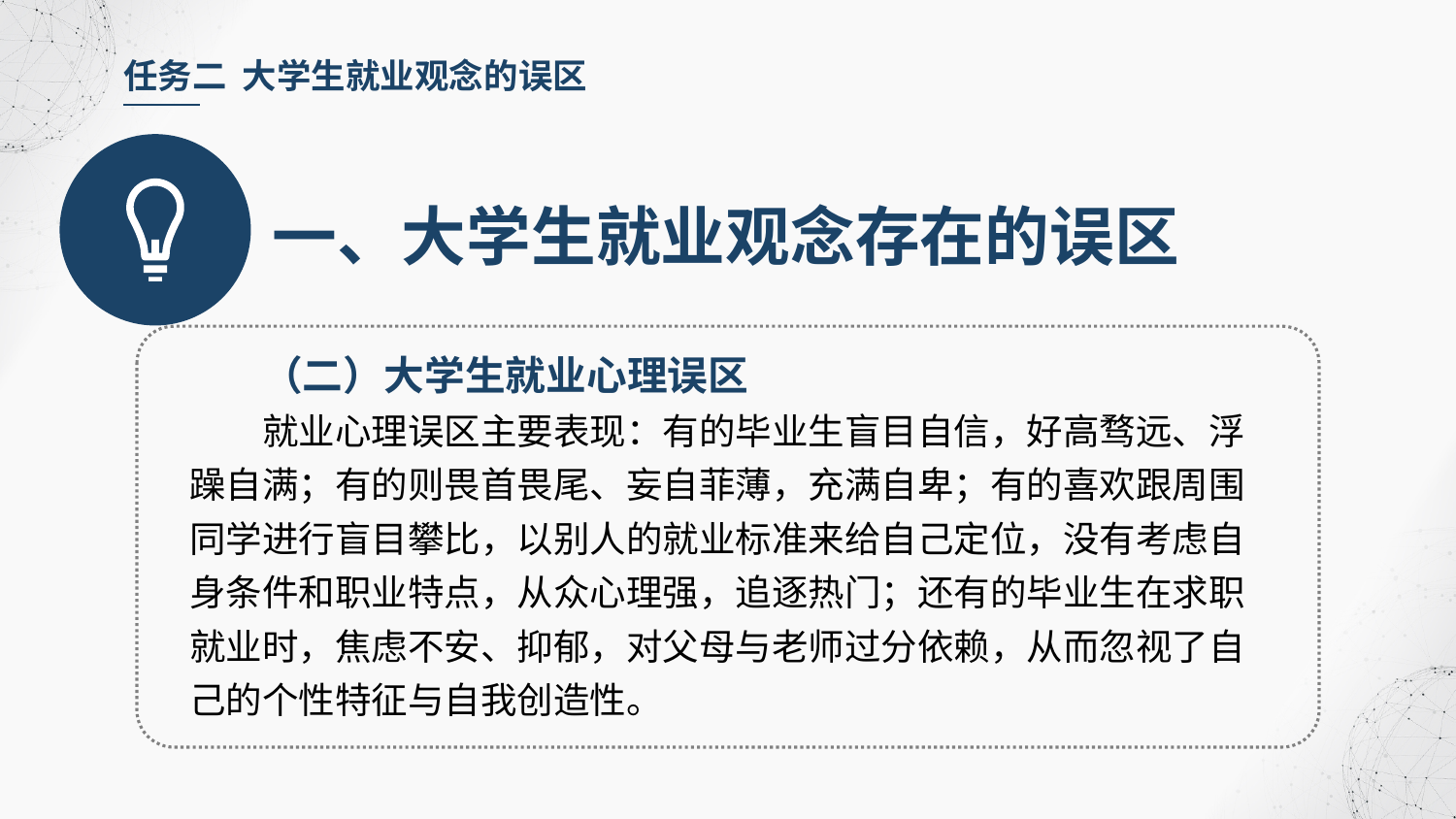

任务二  大学生就业观念的误区

一、大学生就业观念存在的误区

（二）大学生就业心理误区
就业心理误区主要表现：有的毕业生盲目自信，好高骛远、浮躁自满；有的则畏首畏尾、妄自菲薄，充满自卑；有的喜欢跟周围同学进行盲目攀比，以别人的就业标准来给自己定位，没有考虑自身条件和职业特点，从众心理强，追逐热门；还有的毕业生在求职就业时，焦虑不安、抑郁，对父母与老师过分依赖，从而忽视了自己的个性特征与自我创造性。